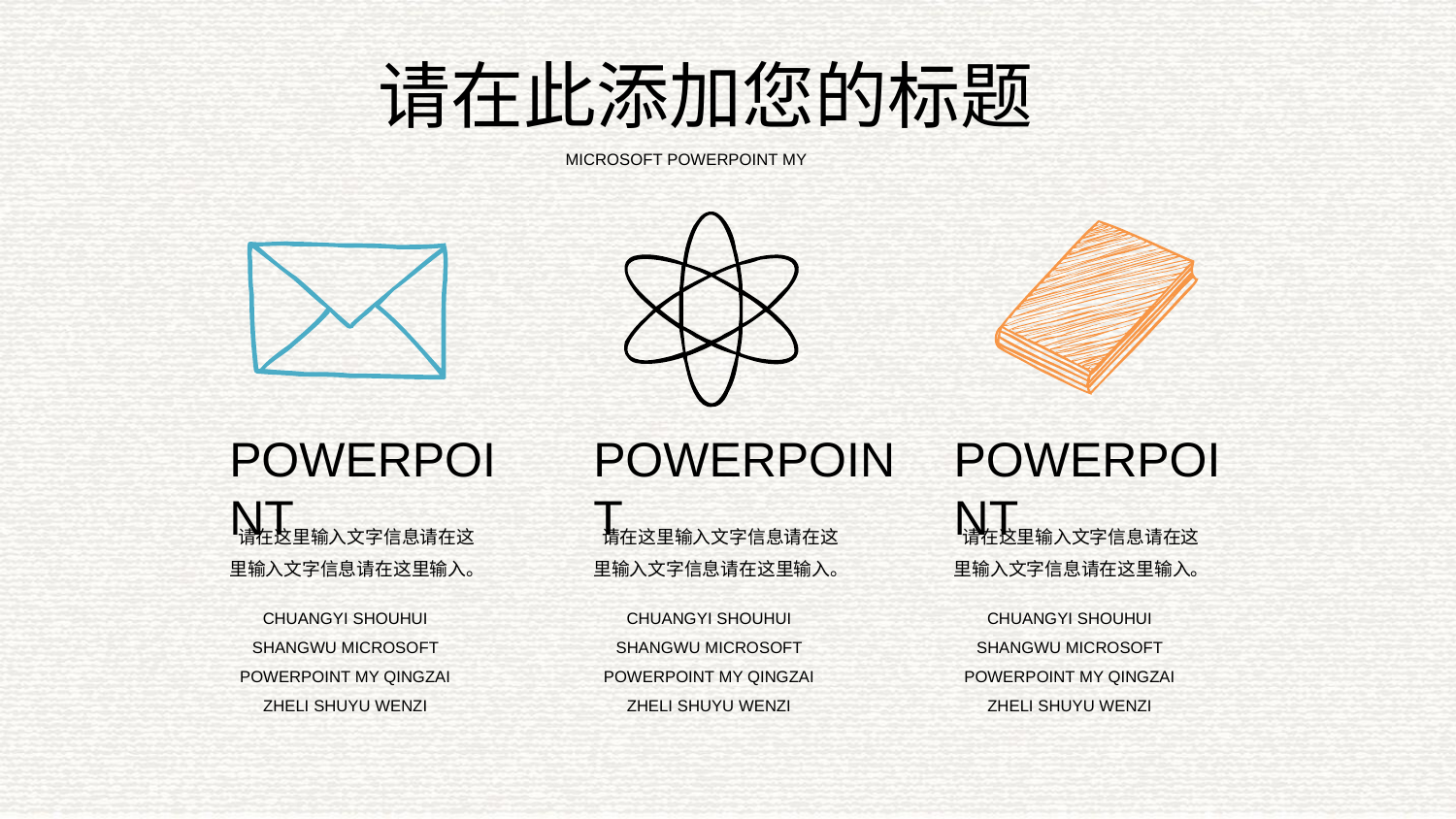

请在此添加您的标题
MICROSOFT POWERPOINT MY

POWERPOINT
POWERPOINT
POWERPOINT
 请在这里输入文字信息请在这里输入文字信息请在这里输入。
 请在这里输入文字信息请在这里输入文字信息请在这里输入。
 请在这里输入文字信息请在这里输入文字信息请在这里输入。
CHUANGYI SHOUHUI SHANGWU MICROSOFT POWERPOINT MY QINGZAI ZHELI SHUYU WENZI
CHUANGYI SHOUHUI SHANGWU MICROSOFT POWERPOINT MY QINGZAI ZHELI SHUYU WENZI
CHUANGYI SHOUHUI SHANGWU MICROSOFT POWERPOINT MY QINGZAI ZHELI SHUYU WENZI